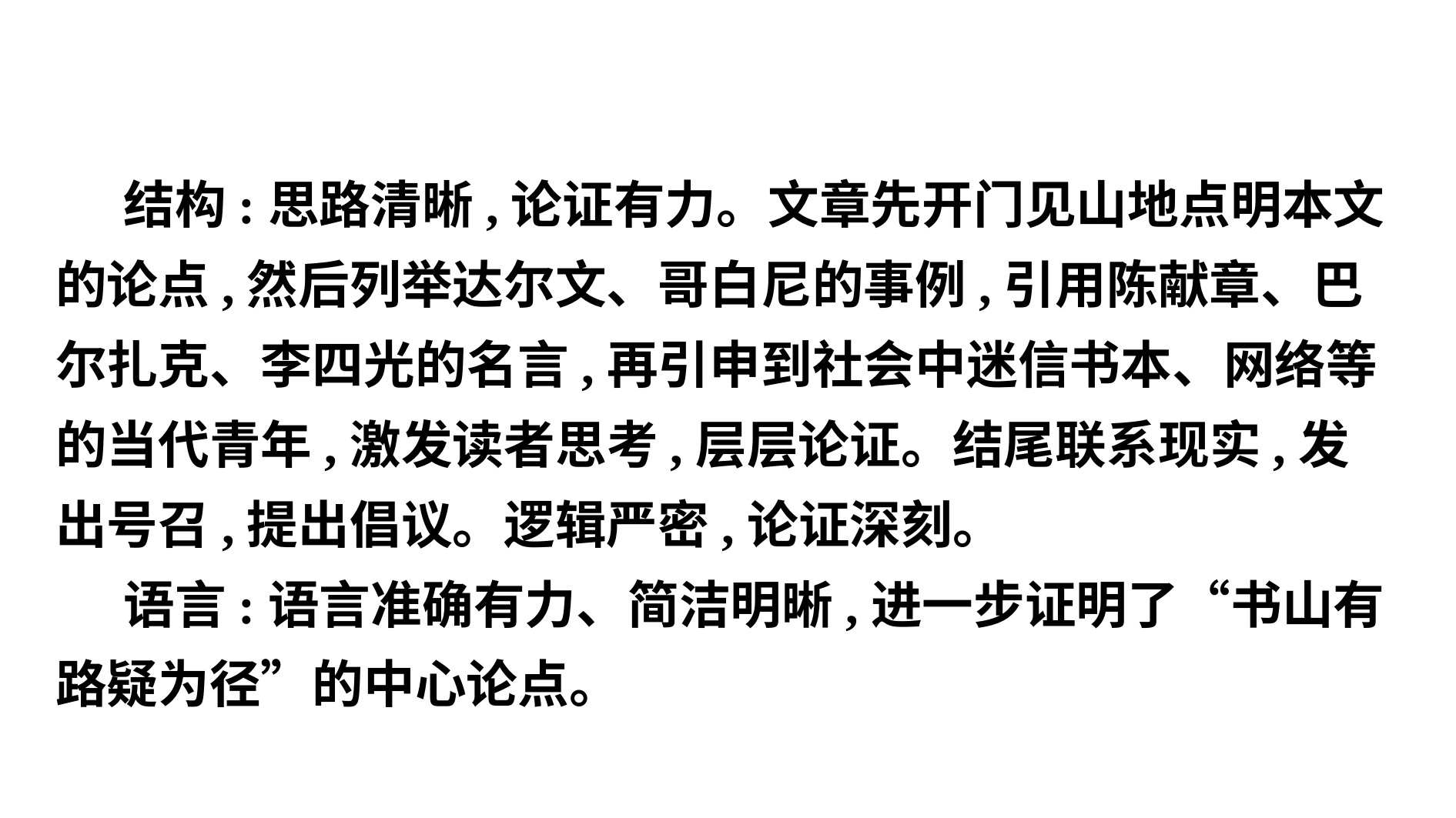

结构:思路清晰,论证有力。文章先开门见山地点明本文的论点,然后列举达尔文、哥白尼的事例,引用陈献章、巴尔扎克、李四光的名言,再引申到社会中迷信书本、网络等的当代青年,激发读者思考,层层论证。结尾联系现实,发出号召,提出倡议。逻辑严密,论证深刻。
语言:语言准确有力、简洁明晰,进一步证明了“书山有路疑为径”的中心论点。